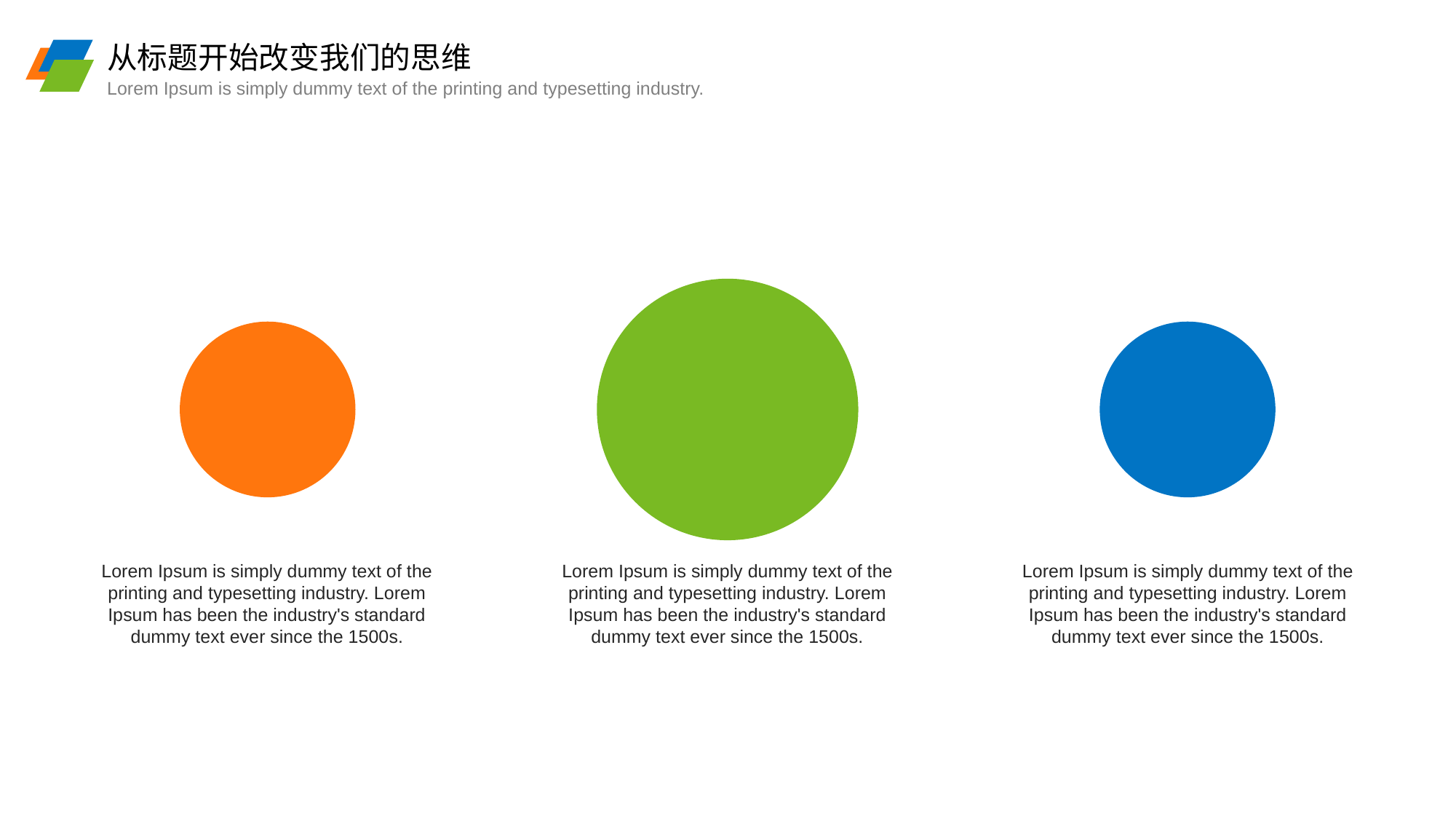

从标题开始改变我们的思维

Lorem Ipsum is simply dummy text of the printing and typesetting industry.

Lorem Ipsum is simply dummy text of the printing and typesetting industry. Lorem Ipsum has been the industry's standard dummy text ever since the 1500s.
Lorem Ipsum is simply dummy text of the printing and typesetting industry. Lorem Ipsum has been the industry's standard dummy text ever since the 1500s.
Lorem Ipsum is simply dummy text of the printing and typesetting industry. Lorem Ipsum has been the industry's standard dummy text ever since the 1500s.
PPT模板下载：www.1ppt.com/moban/     行业PPT模板：www.1ppt.com/hangye/
节日PPT模板：www.1ppt.com/jieri/           PPT素材下载：www.1ppt.com/sucai/
PPT背景图片：www.1ppt.com/beijing/      PPT图表下载：www.1ppt.com/tubiao/
优秀PPT下载：www.1ppt.com/xiazai/        PPT教程： www.1ppt.com/powerpoint/
Word教程： www.1ppt.com/word/              Excel教程：www.1ppt.com/excel/
资料下载：www.1ppt.com/ziliao/                PPT课件下载：www.1ppt.com/kejian/
范文下载：www.1ppt.com/fanwen/             试卷下载：www.1ppt.com/shiti/
教案下载：www.1ppt.com/jiaoan/
字体下载：www.1ppt.com/ziti/